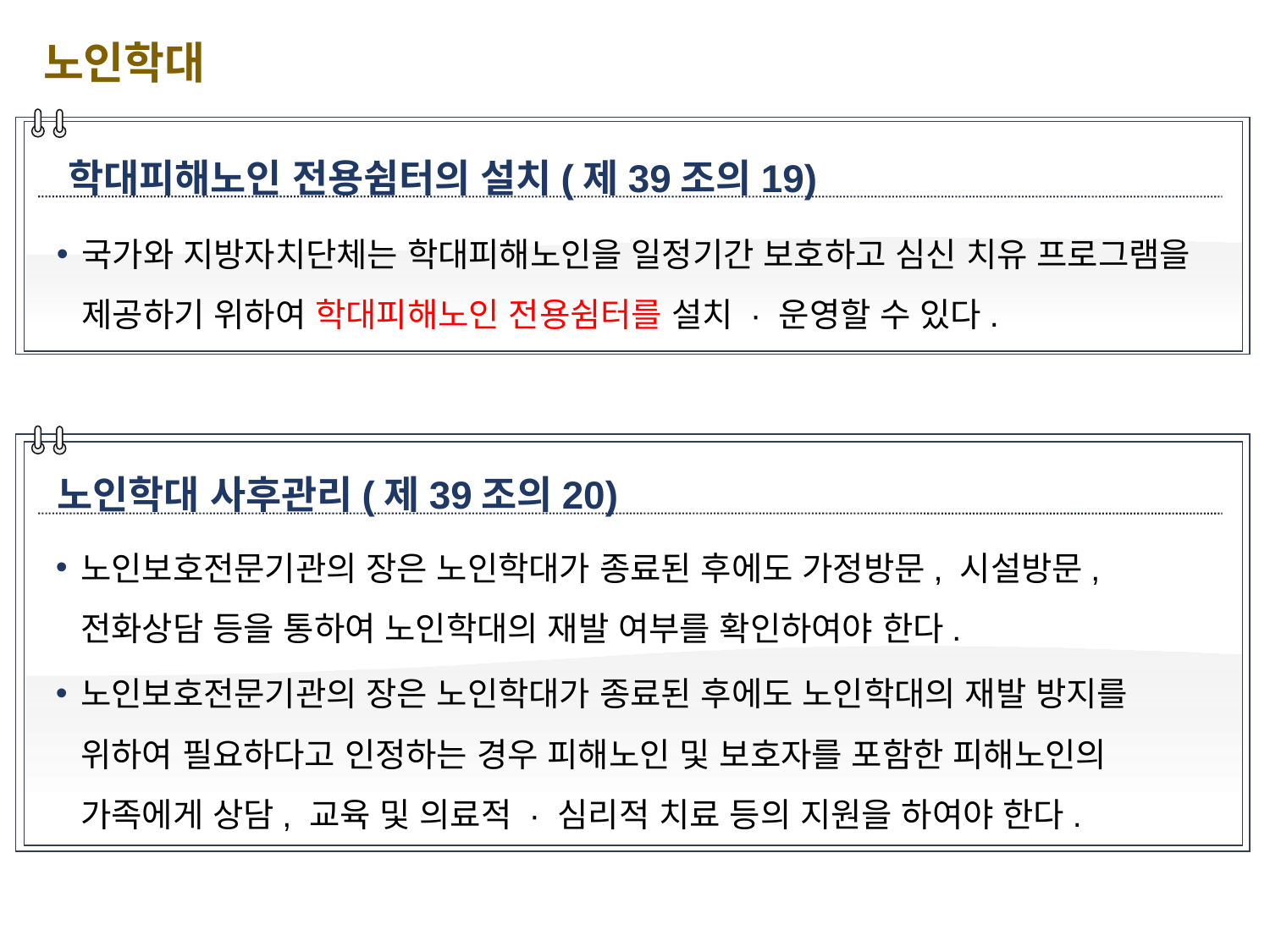

노인학대

학대피해노인 전용쉼터의 설치(제39조의19)

국가와 지방자치단체는 학대피해노인을 일정기간 보호하고 심신 치유 프로그램을 제공하기 위하여 학대피해노인 전용쉼터를 설치 · 운영할 수 있다.

노인학대 사후관리(제39조의20)

노인보호전문기관의 장은 노인학대가 종료된 후에도 가정방문, 시설방문, 전화상담 등을 통하여 노인학대의 재발 여부를 확인하여야 한다.
노인보호전문기관의 장은 노인학대가 종료된 후에도 노인학대의 재발 방지를 위하여 필요하다고 인정하는 경우 피해노인 및 보호자를 포함한 피해노인의 가족에게 상담, 교육 및 의료적 · 심리적 치료 등의 지원을 하여야 한다.